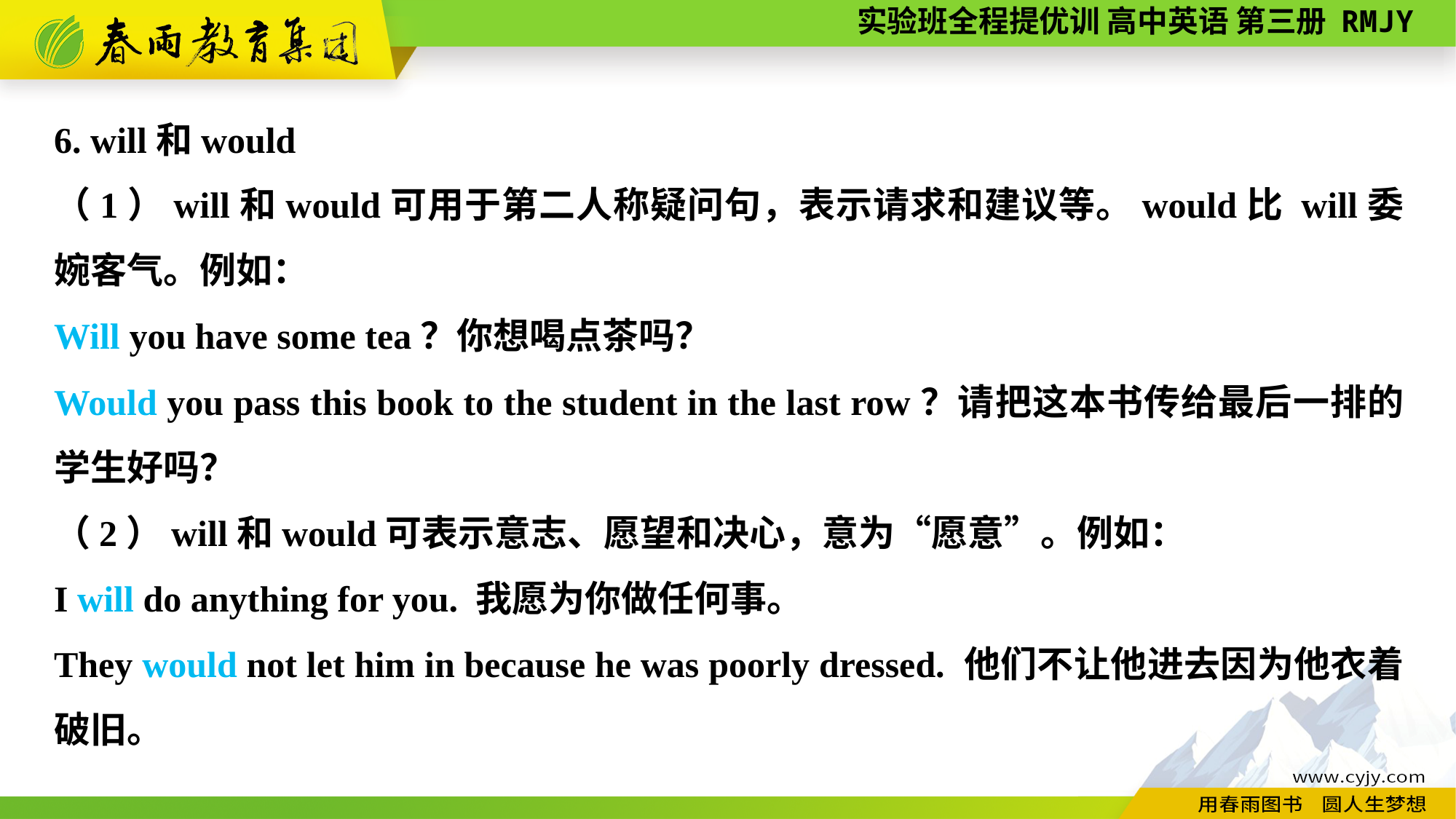

6. will和would
（1）will和would可用于第二人称疑问句，表示请求和建议等。would比 will委婉客气。例如：
Will you have some tea？你想喝点茶吗？
Would you pass this book to the student in the last row？请把这本书传给最后一排的学生好吗？
（2）will和would可表示意志、愿望和决心，意为“愿意”。例如：
I will do anything for you. 我愿为你做任何事。
They would not let him in because he was poorly dressed. 他们不让他进去因为他衣着破旧。